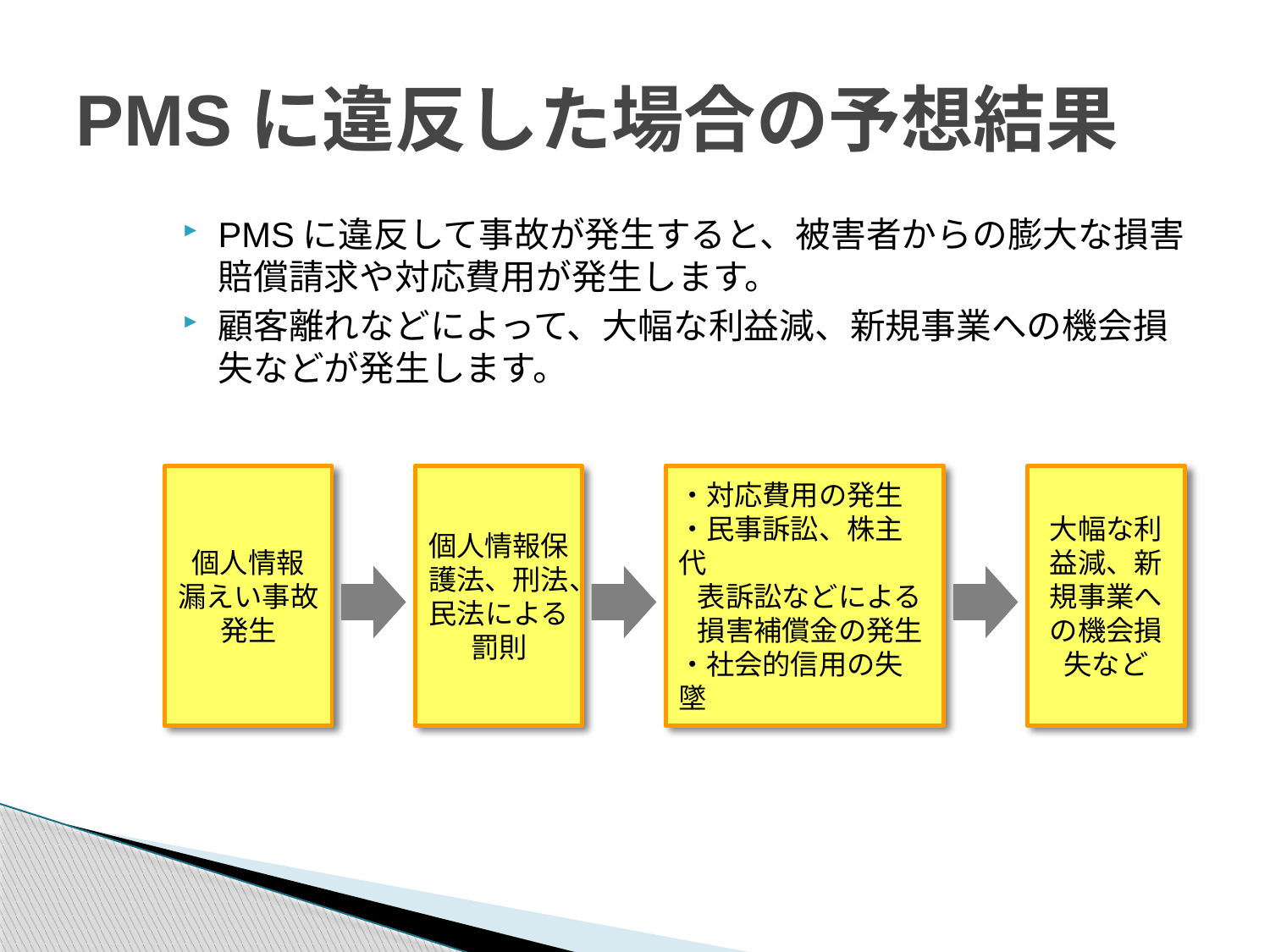

# PMSに違反した場合の予想結果
PMSに違反して事故が発生すると、被害者からの膨大な損害賠償請求や対応費用が発生します。
顧客離れなどによって、大幅な利益減、新規事業への機会損失などが発生します。
個人情報
漏えい事故発生
個人情報保護法、刑法、民法による罰則
・対応費用の発生
・民事訴訟、株主代
  表訴訟などによる
  損害補償金の発生
・社会的信用の失墜
大幅な利益減、新規事業への機会損失など